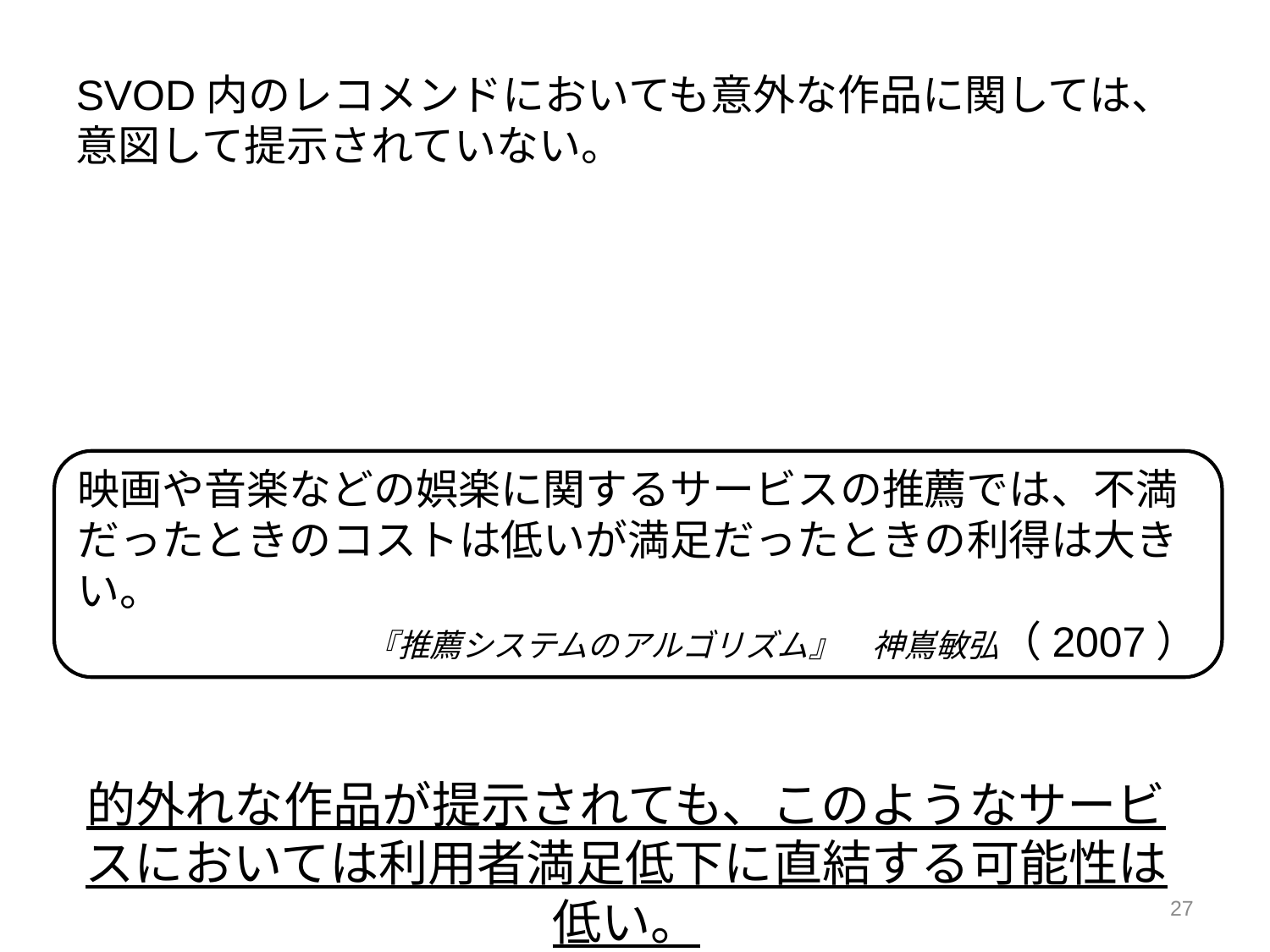

SVOD内のレコメンドにおいても意外な作品に関しては、意図して提示されていない。
映画や音楽などの娯楽に関するサービスの推薦では、不満だったときのコストは低いが満足だったときの利得は大きい。
『推薦システムのアルゴリズム』　神嶌敏弘（2007）
的外れな作品が提示されても、このようなサービスにおいては利用者満足低下に直結する可能性は低い。
27